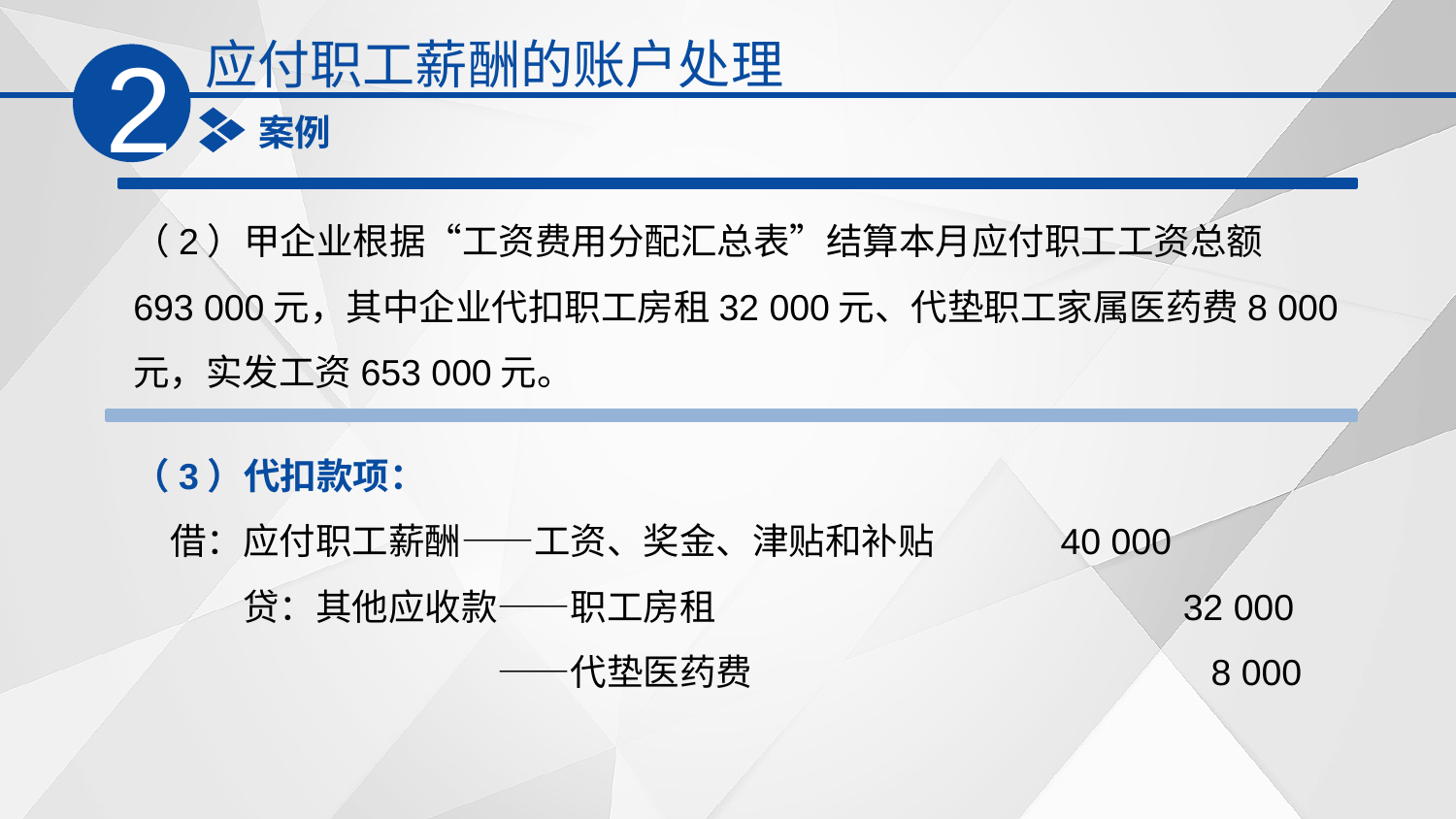

应付职工薪酬的账户处理
2

案例

（2）甲企业根据‌“工资费用分配汇总表‌”结算本月应付职工工资总额   693 000元，其中企业代扣职工房租32 000元、代垫职工家属医药费8 000元，实发工资653 000元。

（3）代扣款项：
　借：应付职工薪酬——工资、奖金、津贴和补贴　　　 40 000
　　　贷：其他应收款——职工房租　　　　　　　　　　　       32 000
　　　　　　　　　　——代垫医药费　　　　　　　　　　　      8 000